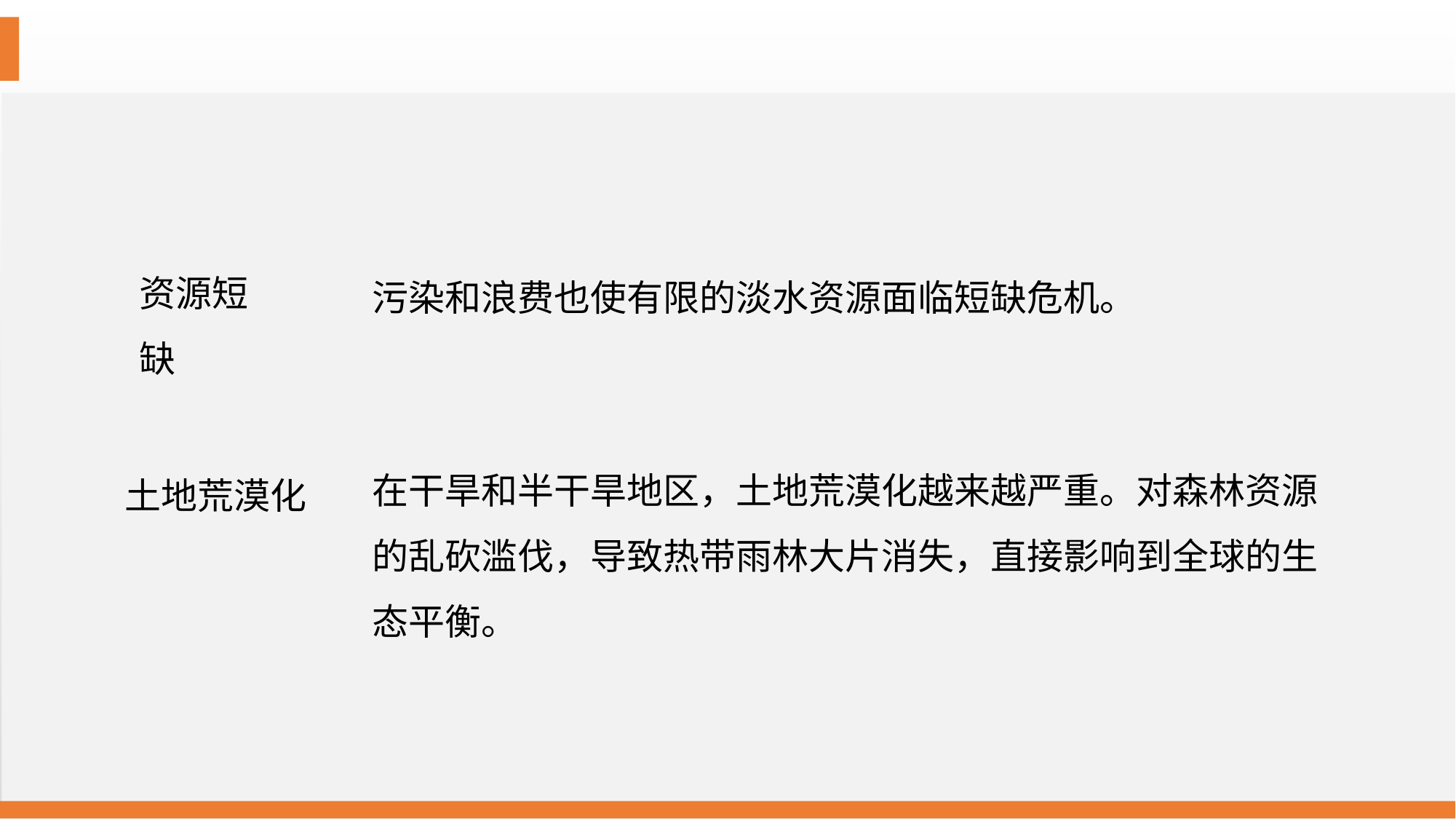

资源短缺
污染和浪费也使有限的淡水资源面临短缺危机。
在干旱和半干旱地区，土地荒漠化越来越严重。对森林资源的乱砍滥伐，导致热带雨林大片消失，直接影响到全球的生态平衡。
土地荒漠化